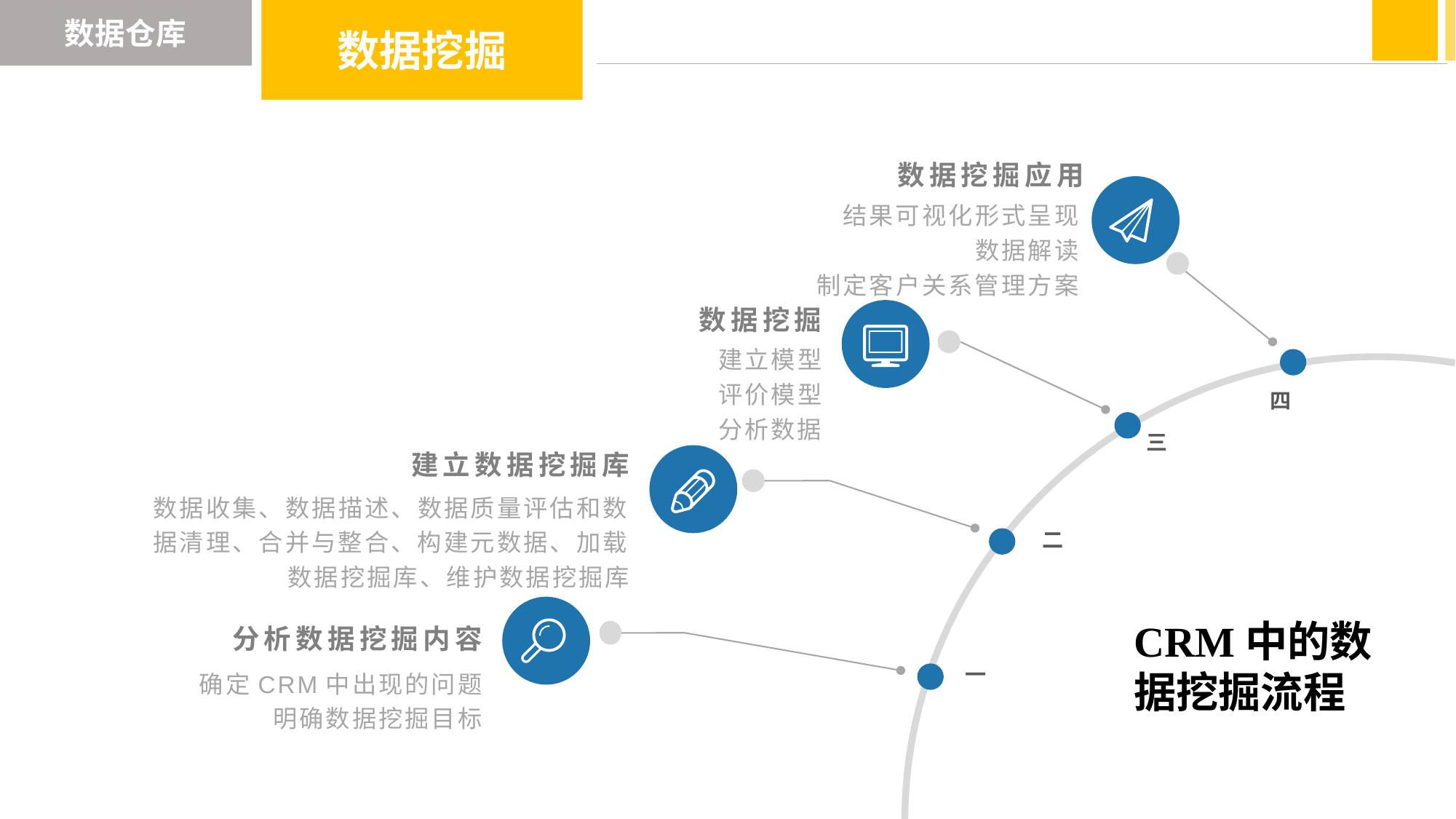

数据仓库
数据挖掘

数据挖掘应用

结果可视化形式呈现
数据解读
制定客户关系管理方案

数据挖掘

建立模型
评价模型
分析数据

四

三
建立数据挖掘库

数据收集、数据描述、数据质量评估和数据清理、合并与整合、构建元数据、加载数据挖掘库、维护数据挖掘库
二

分析数据挖掘内容
CRM中的数据挖掘流程

一
确定CRM中出现的问题
明确数据挖掘目标